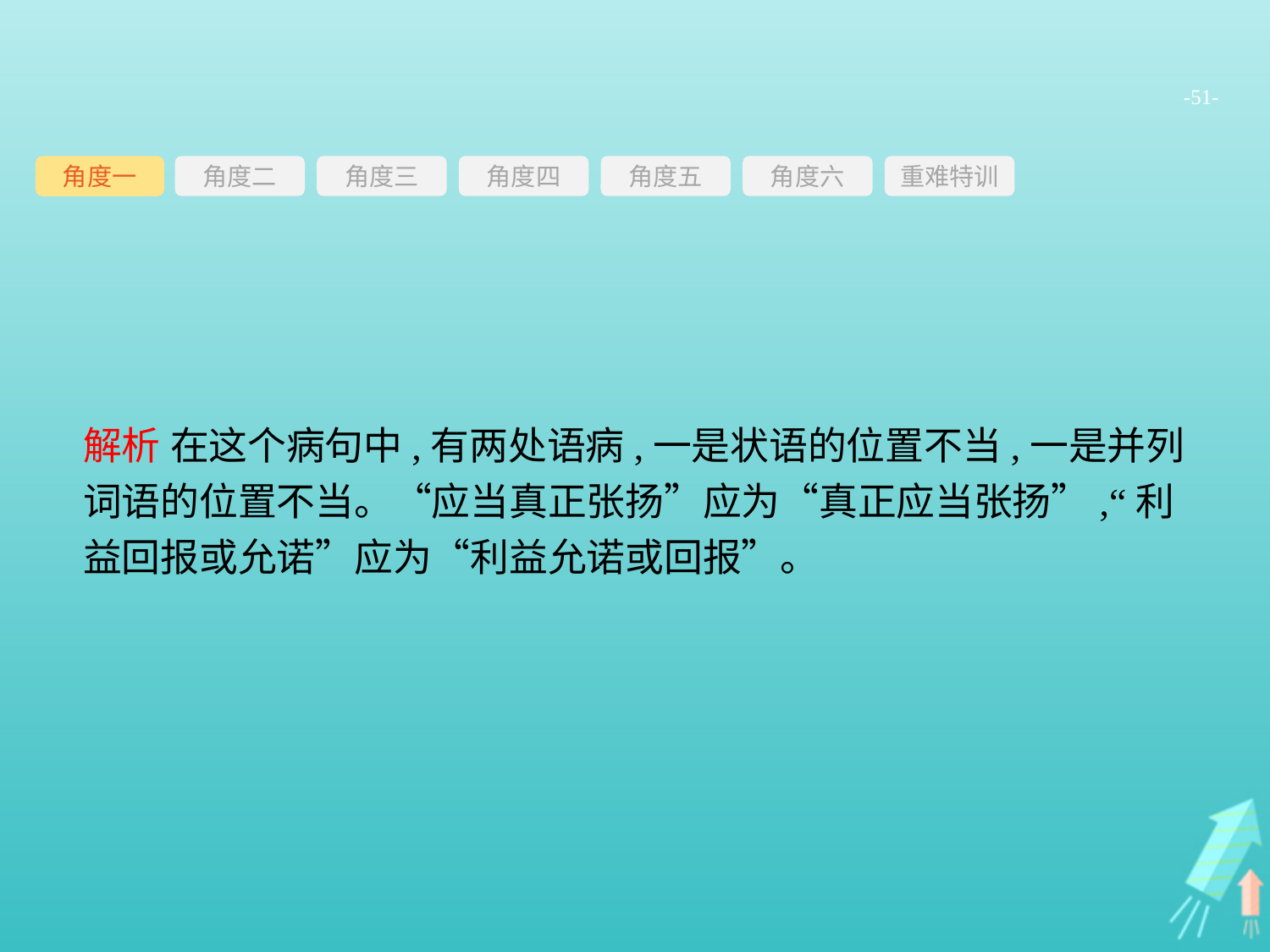

-51-
角度三
角度四
角度五
角度六
重难特训
角度二
角度一
解析 在这个病句中,有两处语病,一是状语的位置不当,一是并列词语的位置不当。“应当真正张扬”应为“真正应当张扬”,“利益回报或允诺”应为“利益允诺或回报”。